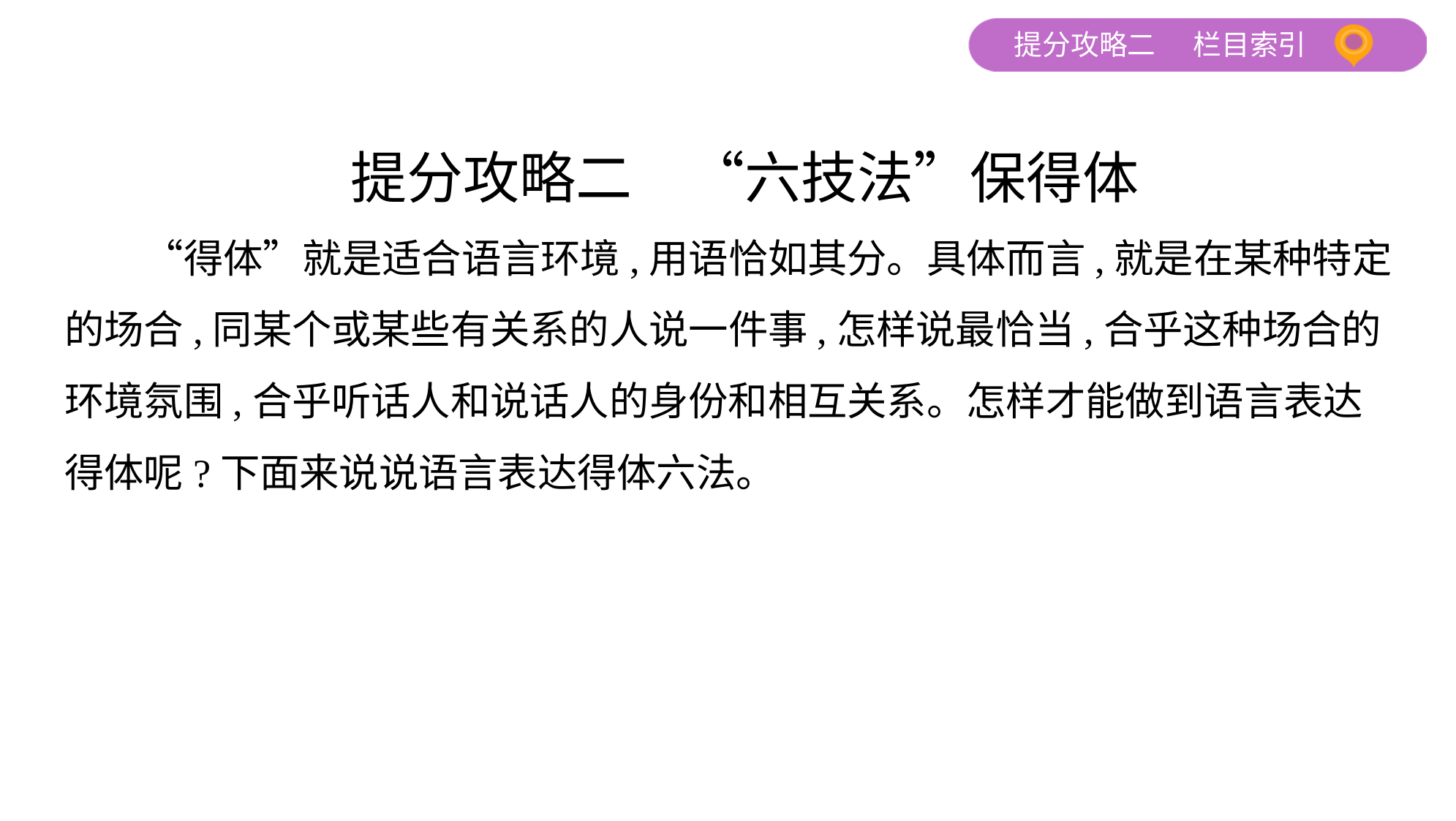

提分攻略二　“六技法”保得体
　　“得体”就是适合语言环境,用语恰如其分。具体而言,就是在某种特定
的场合,同某个或某些有关系的人说一件事,怎样说最恰当,合乎这种场合的
环境氛围,合乎听话人和说话人的身份和相互关系。怎样才能做到语言表达
得体呢?下面来说说语言表达得体六法。